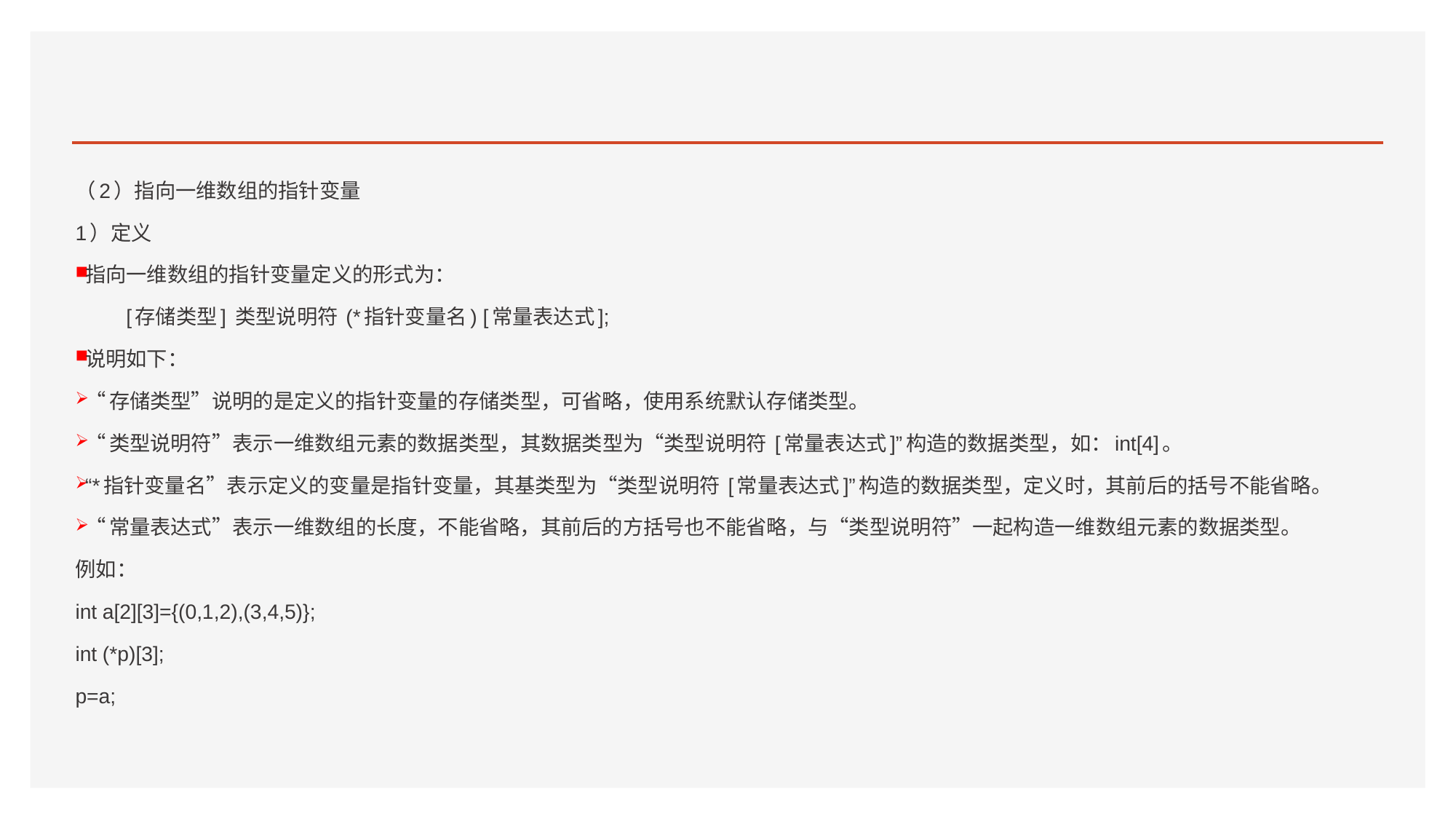

#
（2）指向一维数组的指针变量
1）定义
指向一维数组的指针变量定义的形式为：
         [存储类型] 类型说明符 (*指针变量名) [常量表达式];
说明如下：
“存储类型”说明的是定义的指针变量的存储类型，可省略，使用系统默认存储类型。
“类型说明符”表示一维数组元素的数据类型，其数据类型为“类型说明符 [常量表达式]”构造的数据类型，如：int[4]。
“*指针变量名”表示定义的变量是指针变量，其基类型为“类型说明符 [常量表达式]”构造的数据类型，定义时，其前后的括号不能省略。
“常量表达式”表示一维数组的长度，不能省略，其前后的方括号也不能省略，与“类型说明符”一起构造一维数组元素的数据类型。
例如：
int a[2][3]={(0,1,2),(3,4,5)};
int (*p)[3];
p=a;